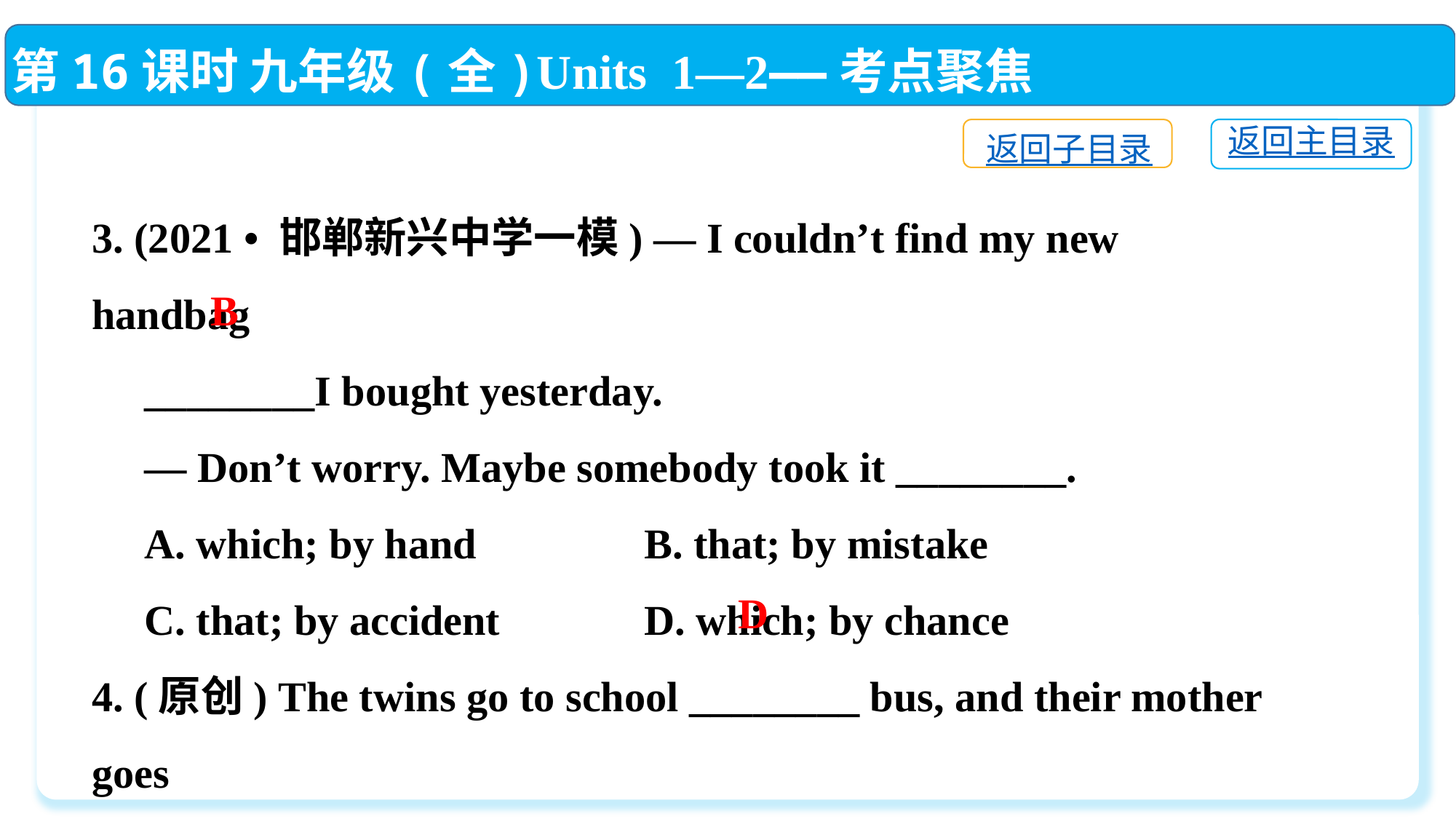

第16课时 九年级(全)Units  1—2——考点聚焦

返回主目录

返回子目录
3. (2021 • 邯郸新兴中学一模) — I couldn’t find my new handbag
     ________I bought yesterday.
     — Don’t worry. Maybe somebody took it ________.
     A. which; by hand	           B. that; by mistake
     C. that; by accident	           D. which; by chance
4. (原创) The twins go to school ________ bus, and their mother goes
     to work ________ foot.
     A. on; on 	B. by; by            C. in; on　	D. by; on

B
D